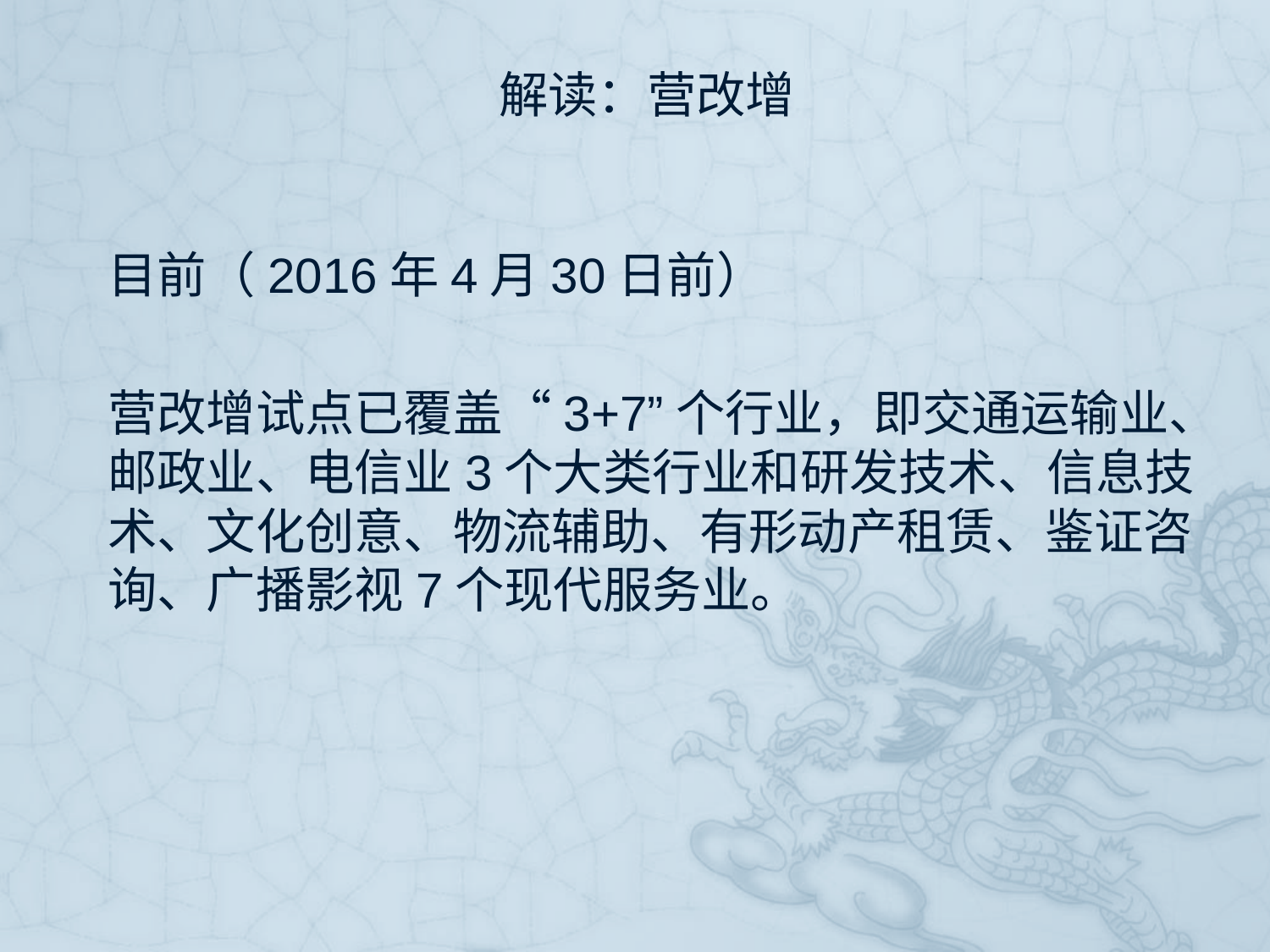

# 解读：营改增

目前（2016年4月30日前）

营改增试点已覆盖“3+7”个行业，即交通运输业、邮政业、电信业3个大类行业和研发技术、信息技术、文化创意、物流辅助、有形动产租赁、鉴证咨询、广播影视7个现代服务业。